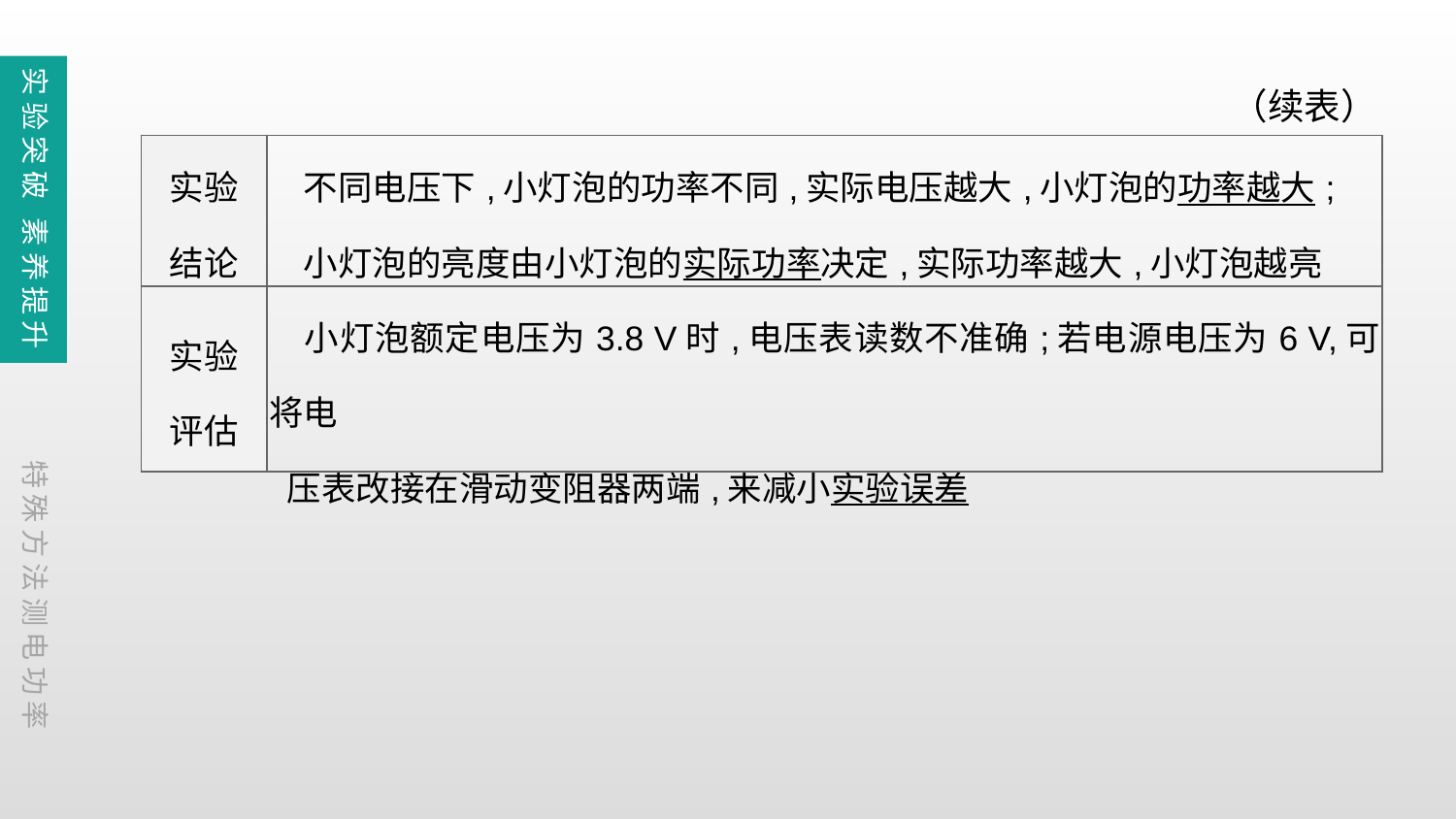

实验突破 素养提升
（续表）
| 实验 结论 | 不同电压下,小灯泡的功率不同,实际电压越大,小灯泡的功率越大; 　小灯泡的亮度由小灯泡的实际功率决定,实际功率越大,小灯泡越亮 |
| --- | --- |
| 实验 评估 | 小灯泡额定电压为3.8 V时,电压表读数不准确;若电源电压为6 V,可将电 压表改接在滑动变阻器两端,来减小实验误差 |
特殊方法测电功率